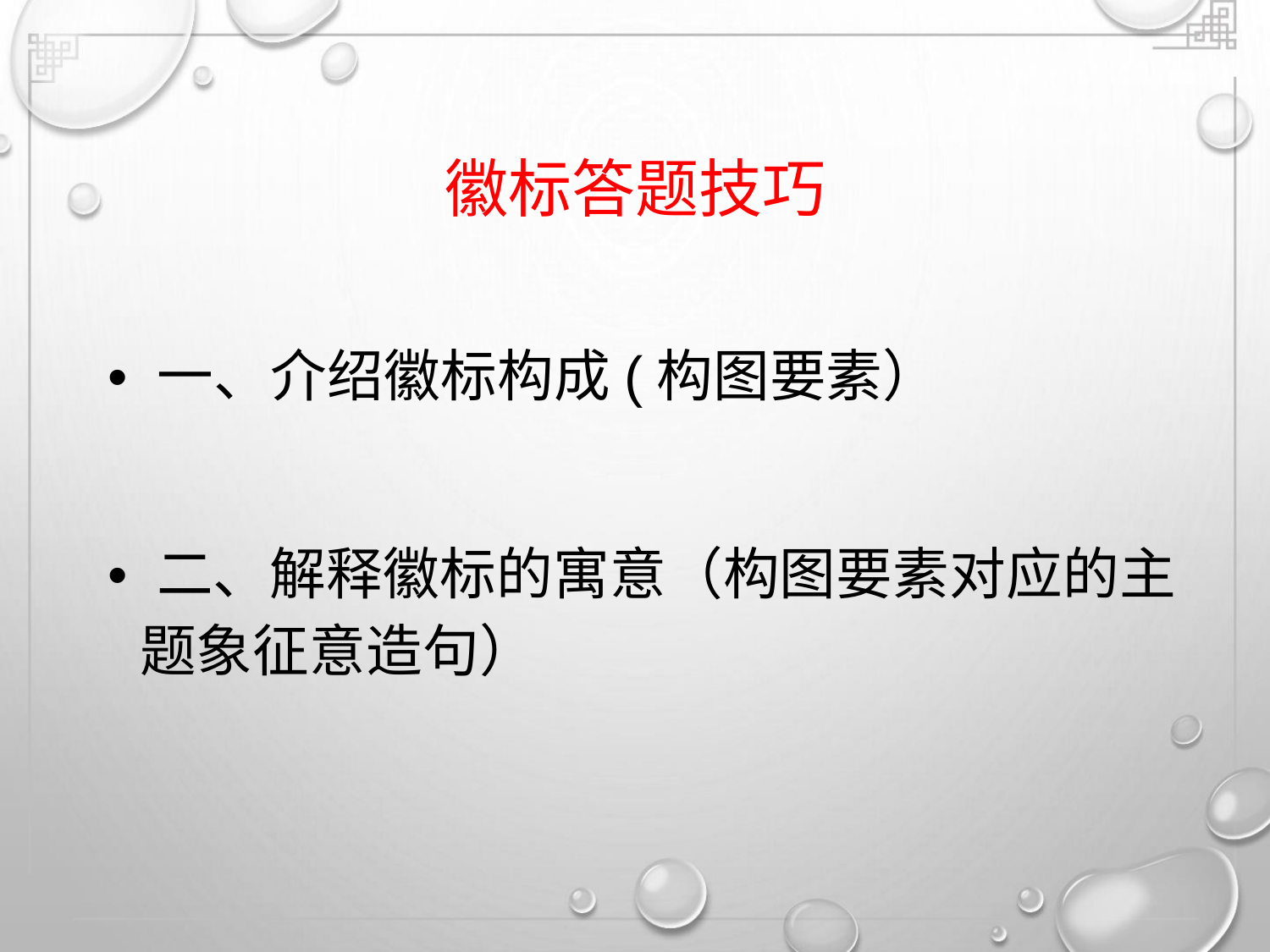

徽标答题技巧
• 一、介绍徽标构成(构图要素）
• 二、解释徽标的寓意（构图要素对应的主
题象征意造句）